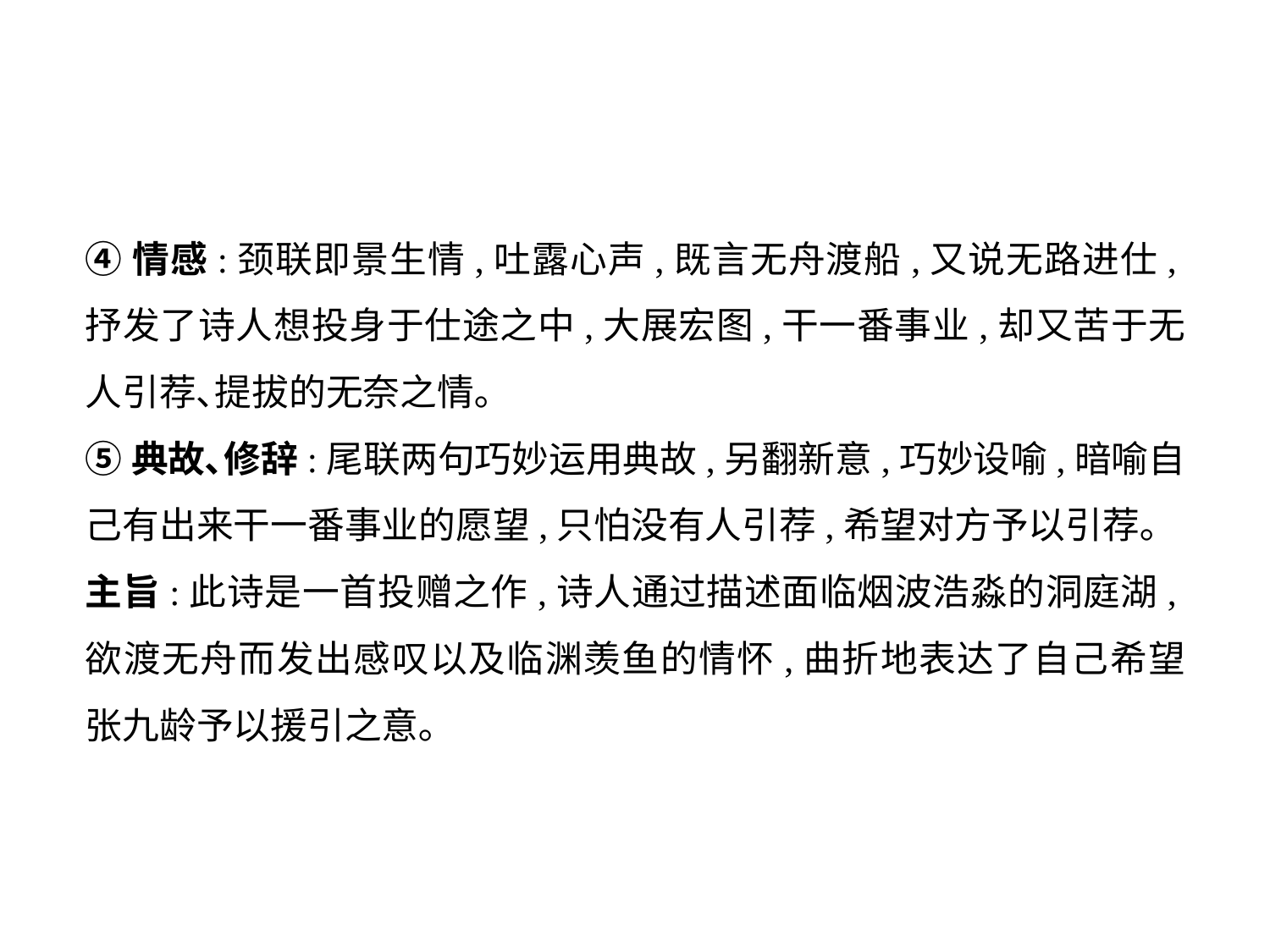

④情感:颈联即景生情,吐露心声,既言无舟渡船,又说无路进仕,抒发了诗人想投身于仕途之中,大展宏图,干一番事业,却又苦于无人引荐､提拔的无奈之情｡
⑤典故､修辞:尾联两句巧妙运用典故,另翻新意,巧妙设喻,暗喻自己有出来干一番事业的愿望,只怕没有人引荐,希望对方予以引荐｡
主旨:此诗是一首投赠之作,诗人通过描述面临烟波浩淼的洞庭湖,欲渡无舟而发出感叹以及临渊羡鱼的情怀,曲折地表达了自己希望张九龄予以援引之意｡